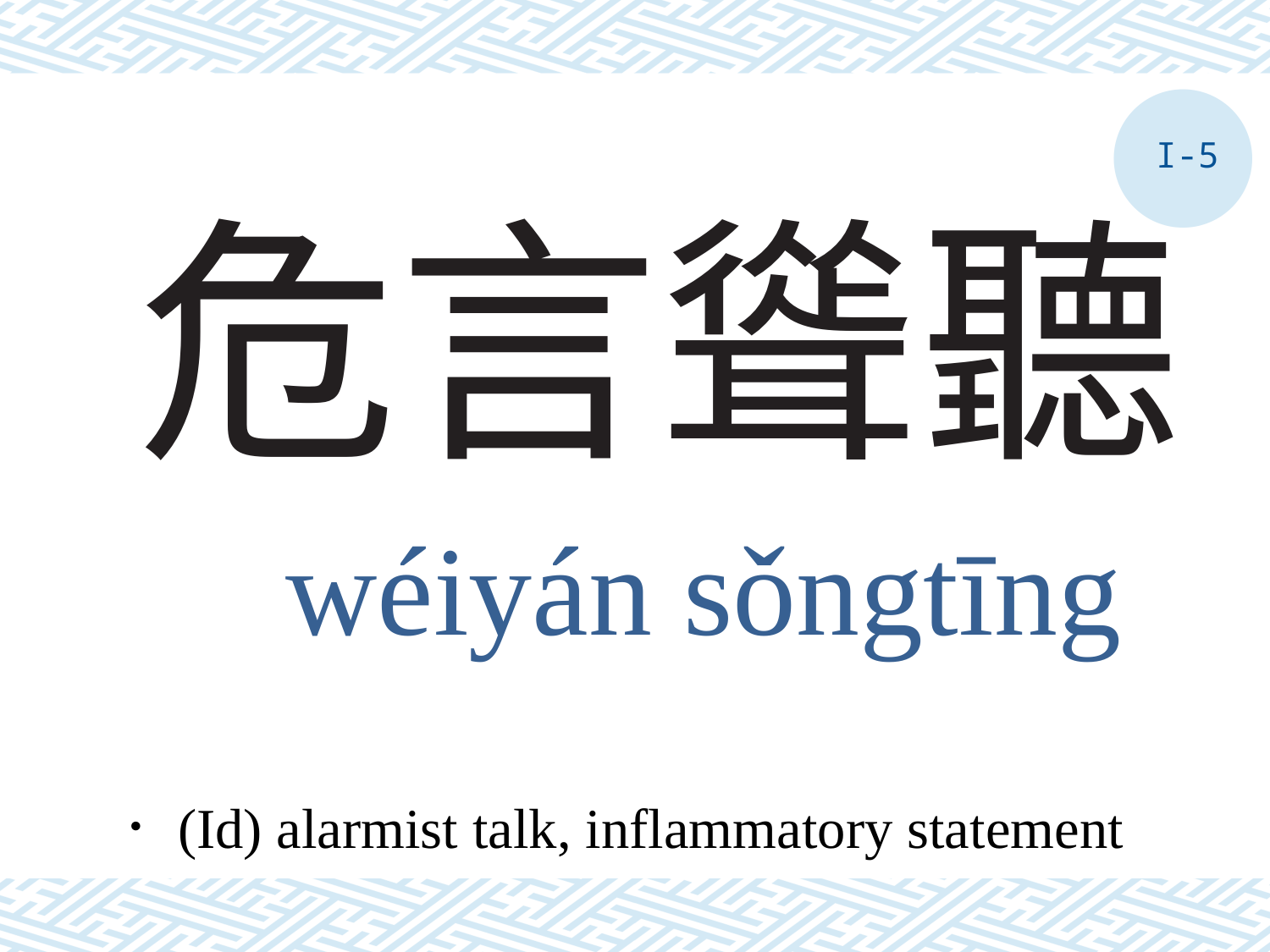

I-5

# 危言聳聽
wéiyán sǒngtīng
．(Id) alarmist talk, inflammatory statement